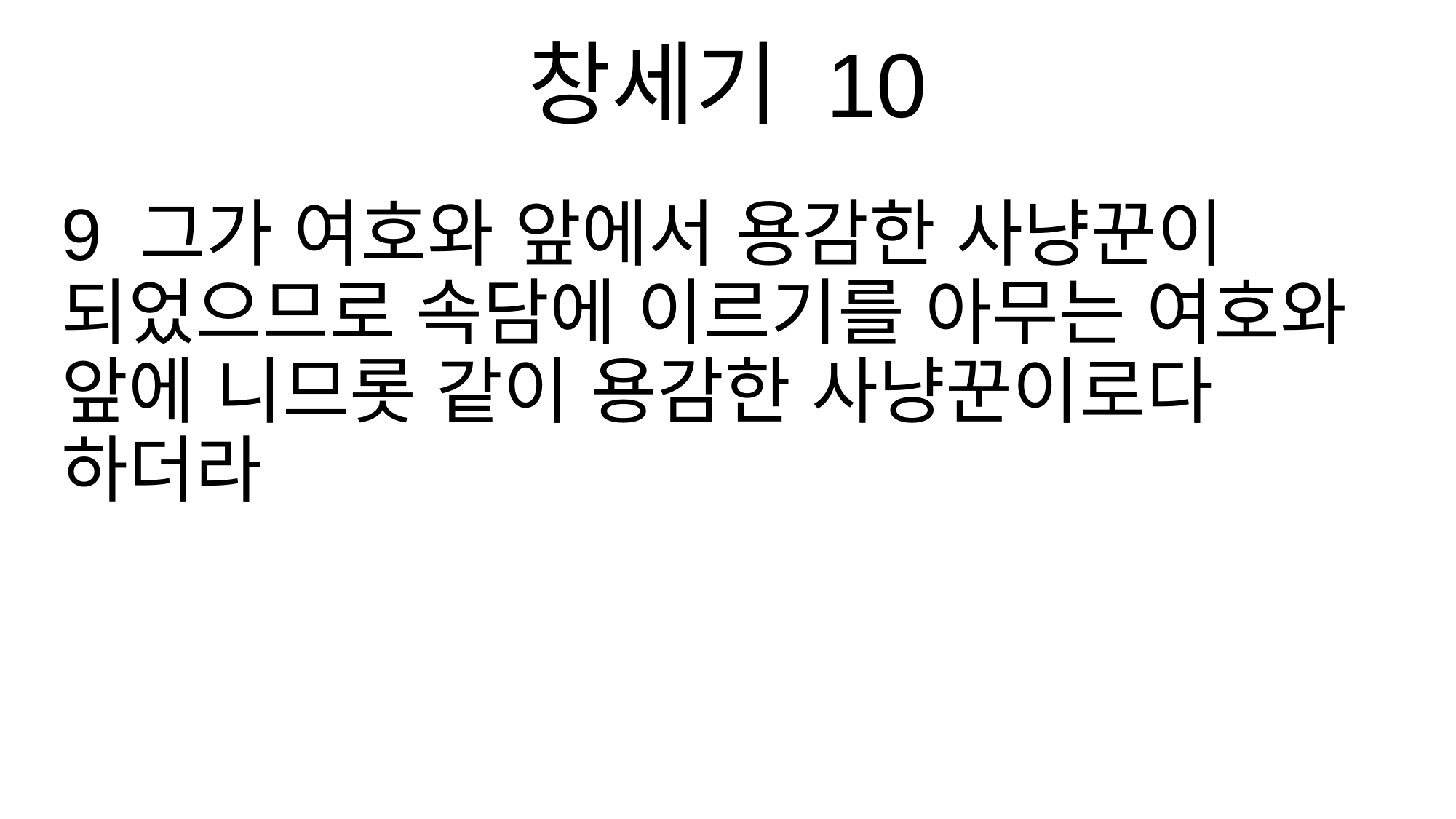

창세기 10
9 그가 여호와 앞에서 용감한 사냥꾼이 되었으므로 속담에 이르기를 아무는 여호와 앞에 니므롯 같이 용감한 사냥꾼이로다 하더라